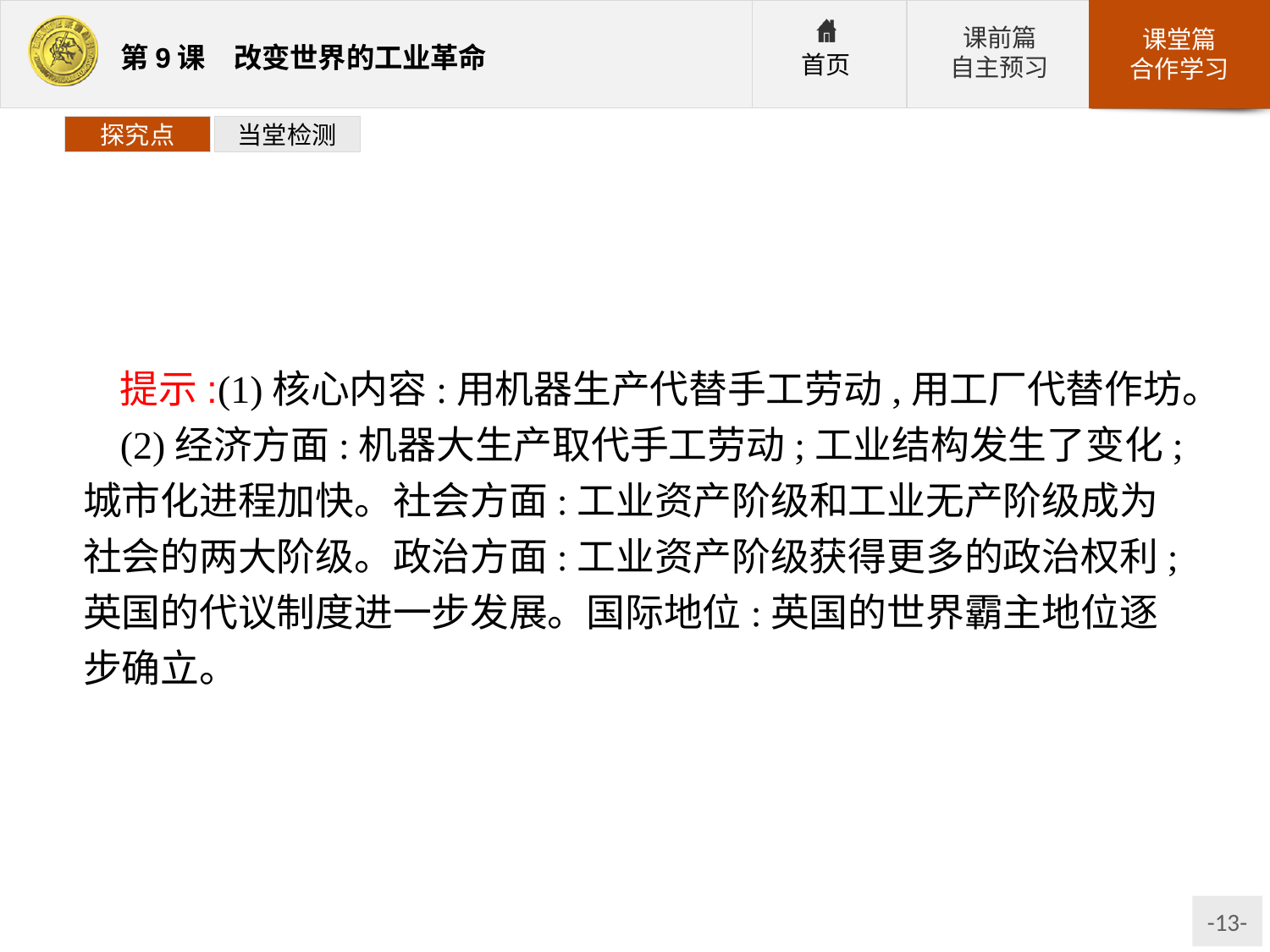

探究点
当堂检测
提示:(1)核心内容:用机器生产代替手工劳动,用工厂代替作坊。
(2)经济方面:机器大生产取代手工劳动;工业结构发生了变化;城市化进程加快。社会方面:工业资产阶级和工业无产阶级成为社会的两大阶级。政治方面:工业资产阶级获得更多的政治权利;英国的代议制度进一步发展。国际地位:英国的世界霸主地位逐步确立。